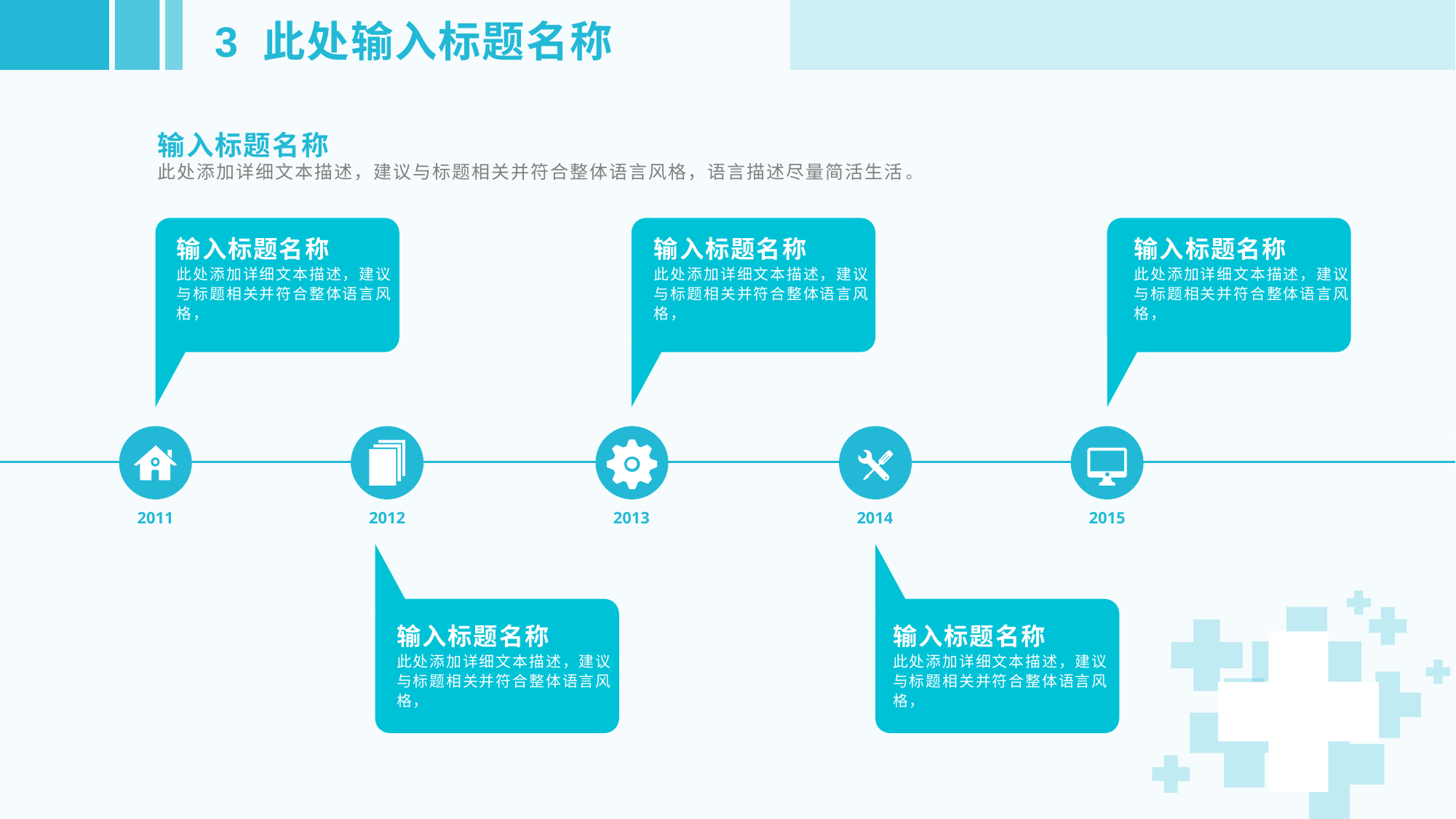

3 此处输入标题名称

输入标题名称
此处添加详细文本描述，建议与标题相关并符合整体语言风格，语言描述尽量简活生活。

输入标题名称
此处添加详细文本描述，建议与标题相关并符合整体语言风格，

输入标题名称
此处添加详细文本描述，建议与标题相关并符合整体语言风格，

输入标题名称
此处添加详细文本描述，建议与标题相关并符合整体语言风格，

2011
2012
2013
2014
2015

输入标题名称
此处添加详细文本描述，建议与标题相关并符合整体语言风格，

输入标题名称
此处添加详细文本描述，建议与标题相关并符合整体语言风格，